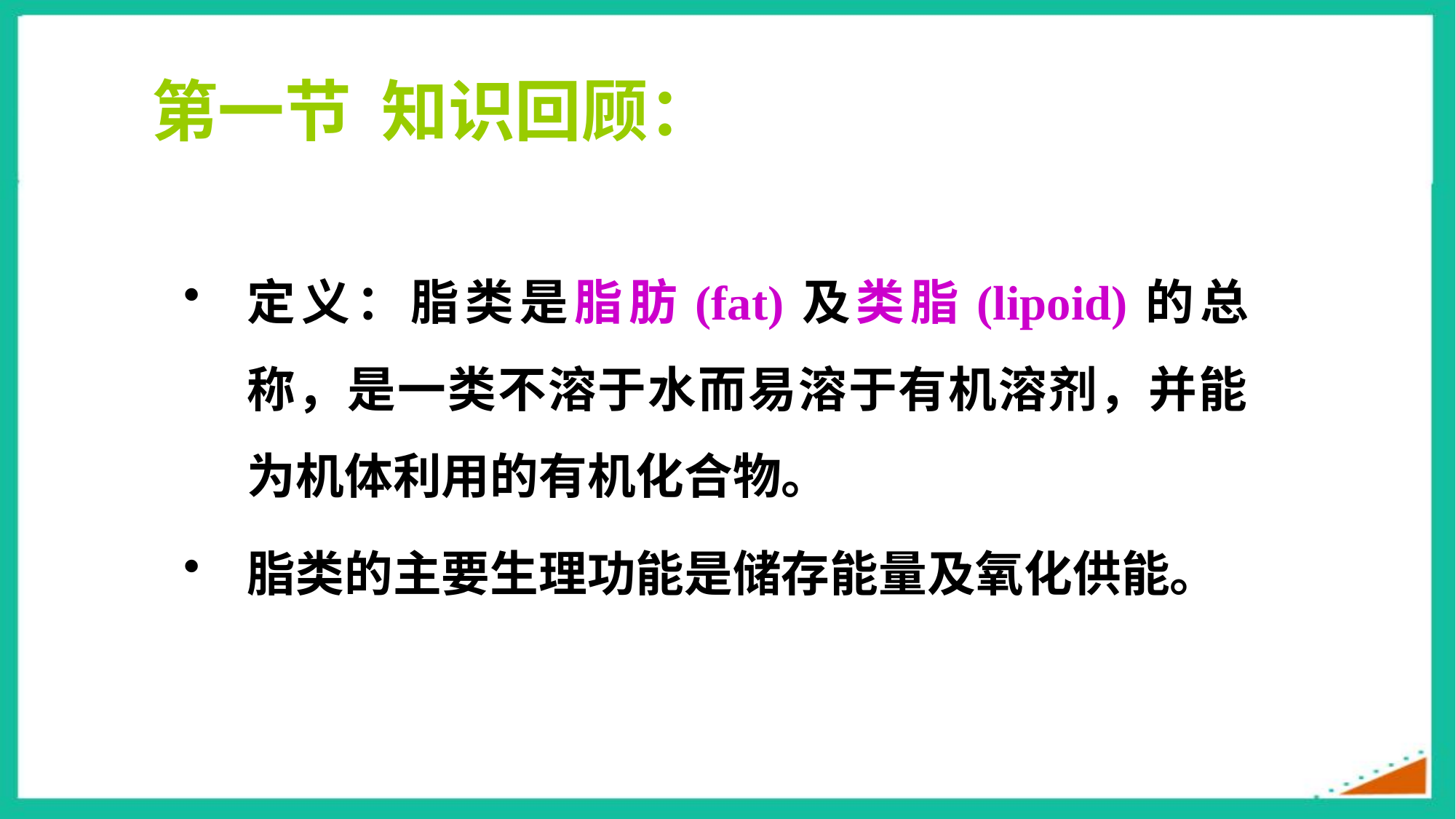

第一节  知识回顾：
定义：脂类是脂肪(fat)及类脂(lipoid)的总称，是一类不溶于水而易溶于有机溶剂，并能为机体利用的有机化合物。
脂类的主要生理功能是储存能量及氧化供能。